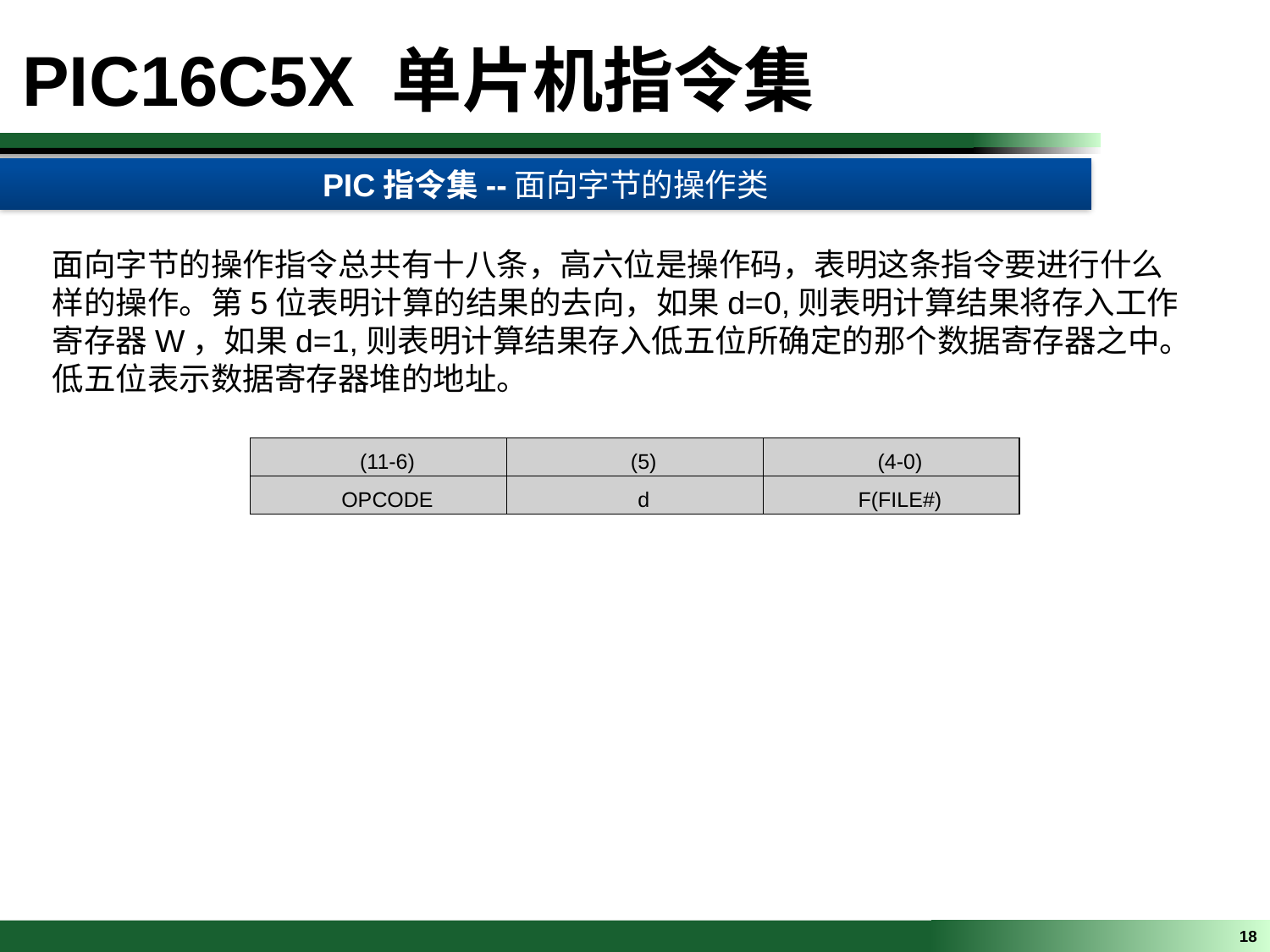

PIC16C5X 单片机指令集
PIC指令集--面向字节的操作类
面向字节的操作指令总共有十八条，高六位是操作码，表明这条指令要进行什么样的操作。第5位表明计算的结果的去向，如果d=0,则表明计算结果将存入工作寄存器W，如果d=1,则表明计算结果存入低五位所确定的那个数据寄存器之中。低五位表示数据寄存器堆的地址。
| (11-6) | (5) | (4-0) |
| --- | --- | --- |
| OPCODE | d | F(FILE#) |
18